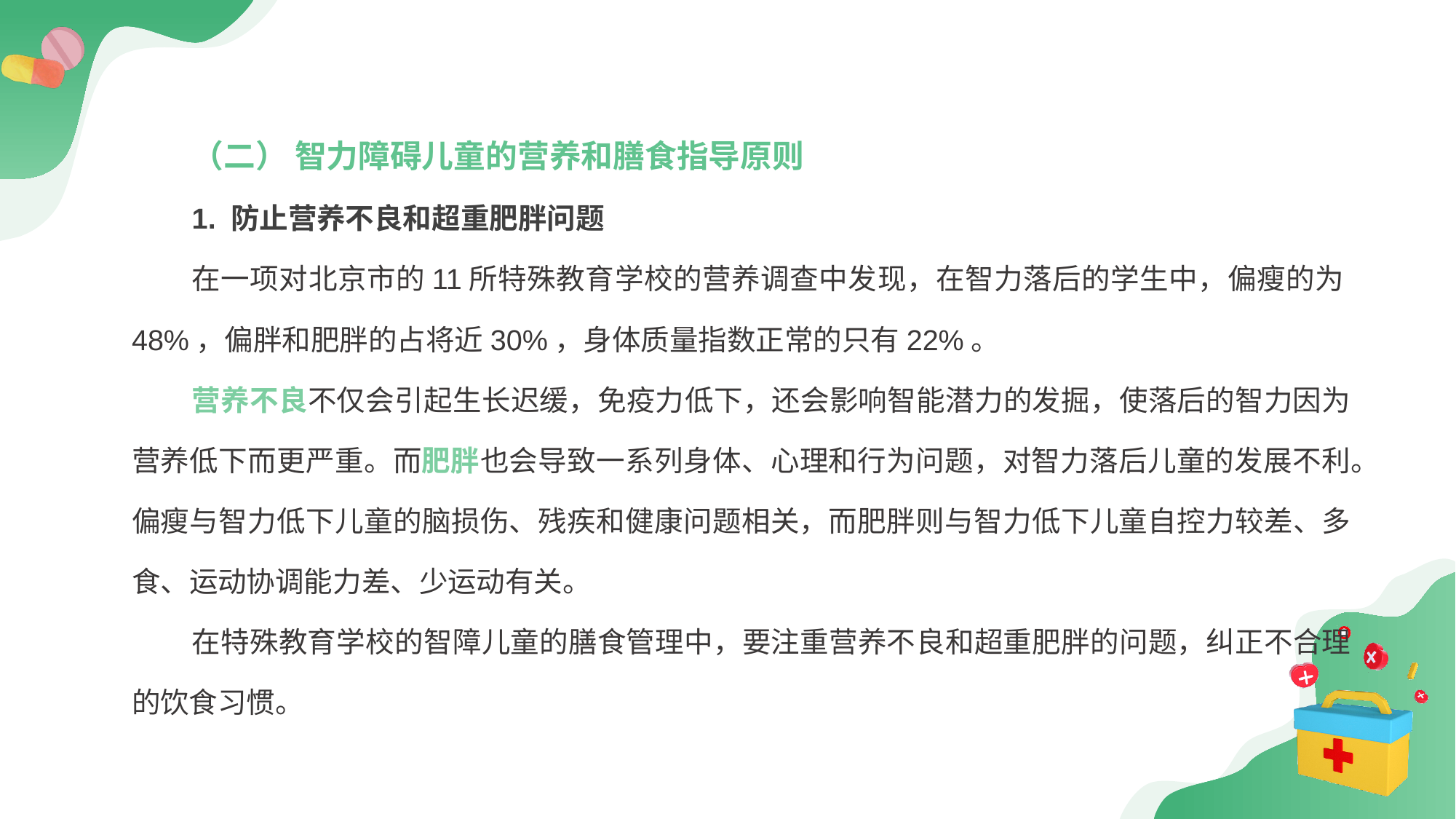

（二） 智力障碍儿童的营养和膳食指导原则
1. 防止营养不良和超重肥胖问题
在一项对北京市的11所特殊教育学校的营养调查中发现，在智力落后的学生中，偏瘦的为48%，偏胖和肥胖的占将近30%，身体质量指数正常的只有22%。
营养不良不仅会引起生长迟缓，免疫力低下，还会影响智能潜力的发掘，使落后的智力因为营养低下而更严重。而肥胖也会导致一系列身体、心理和行为问题，对智力落后儿童的发展不利。偏瘦与智力低下儿童的脑损伤、残疾和健康问题相关，而肥胖则与智力低下儿童自控力较差、多食、运动协调能力差、少运动有关。
在特殊教育学校的智障儿童的膳食管理中，要注重营养不良和超重肥胖的问题，纠正不合理的饮食习惯。